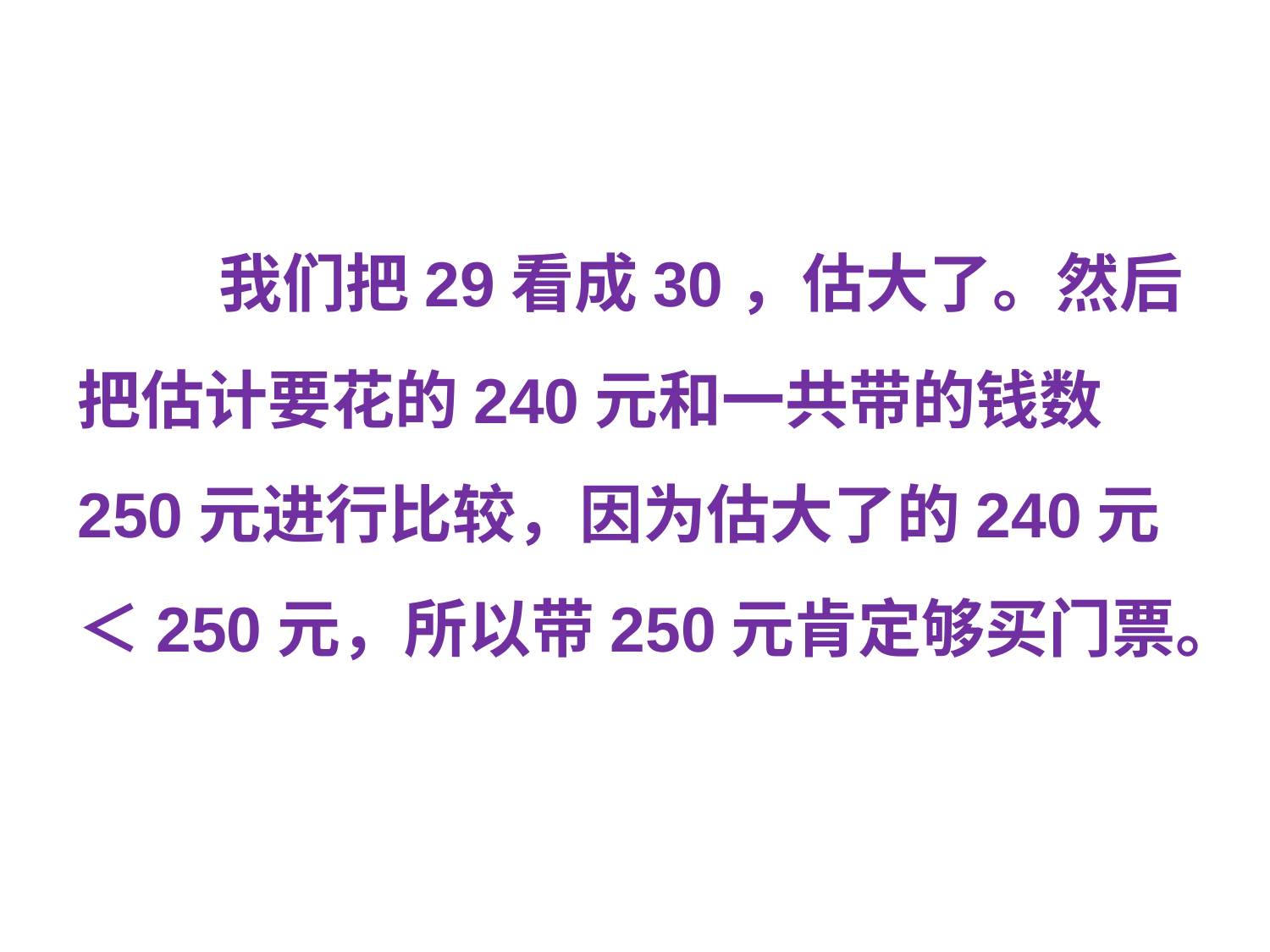

我们把29看成30，估大了。然后把估计要花的240元和一共带的钱数250元进行比较，因为估大了的240元＜250元，所以带250元肯定够买门票。